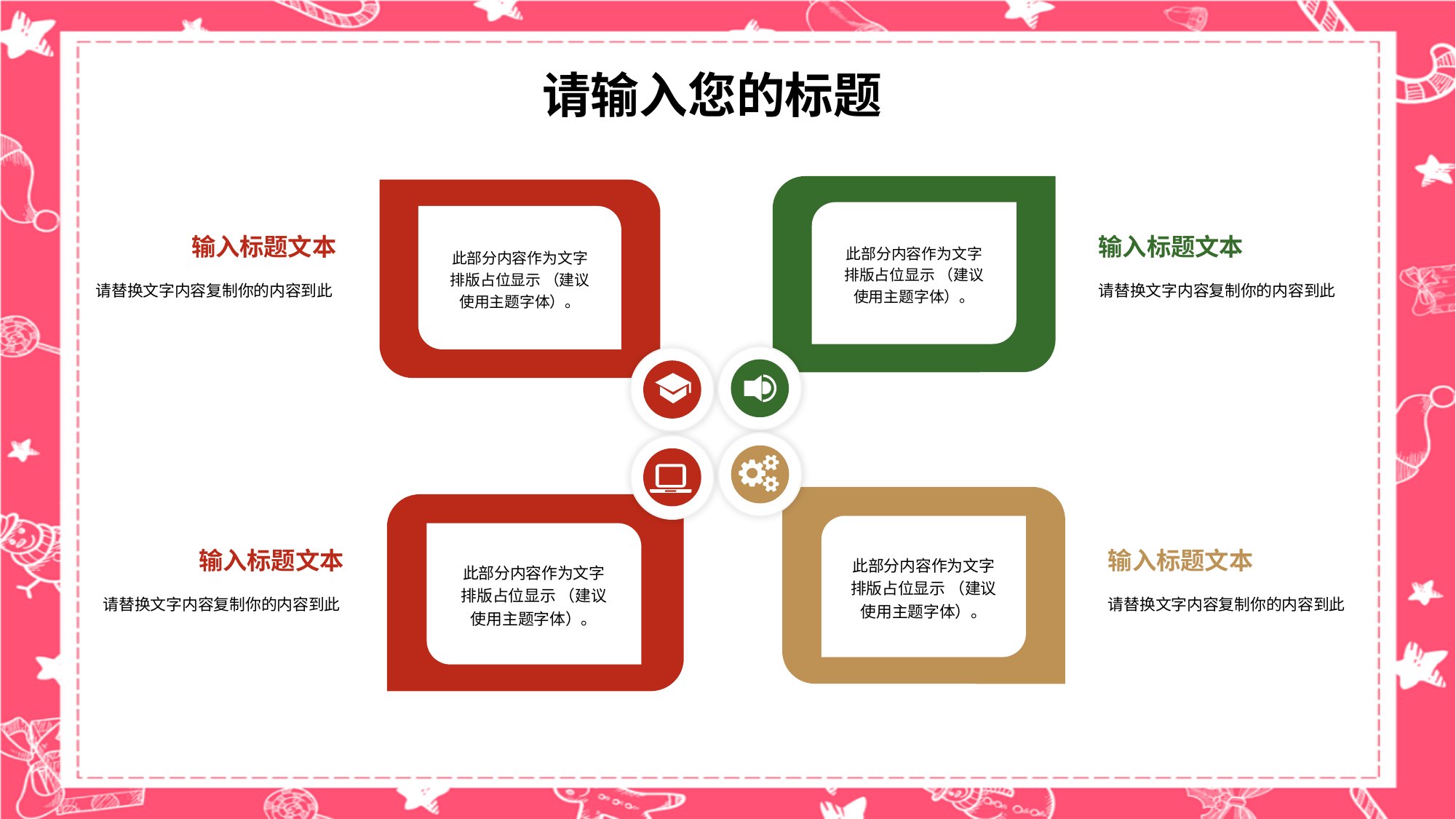

请输入您的标题

此部分内容作为文字
排版占位显示 （建议
使用主题字体）。
输入标题文本
请替换文字内容复制你的内容到此

此部分内容作为文字
排版占位显示 （建议
使用主题字体）。
输入标题文本
请替换文字内容复制你的内容到此

此部分内容作为文字
排版占位显示 （建议
使用主题字体）。
输入标题文本
请替换文字内容复制你的内容到此

此部分内容作为文字
排版占位显示 （建议
使用主题字体）。
输入标题文本
请替换文字内容复制你的内容到此